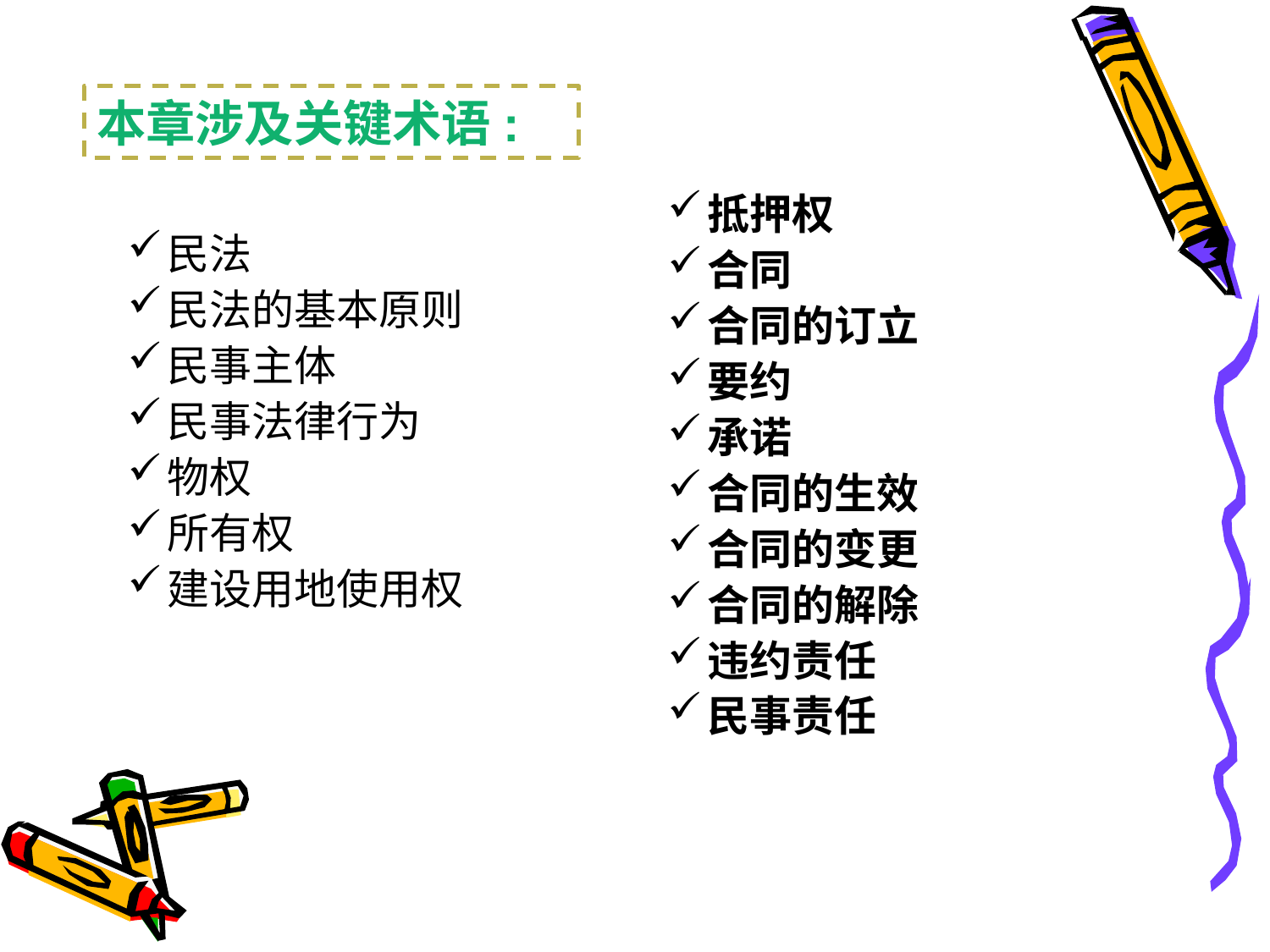

本章涉及关键术语:
抵押权
合同
合同的订立
要约
承诺
合同的生效
合同的变更
合同的解除
违约责任
民事责任
民法
民法的基本原则
民事主体
民事法律行为
物权
所有权
建设用地使用权